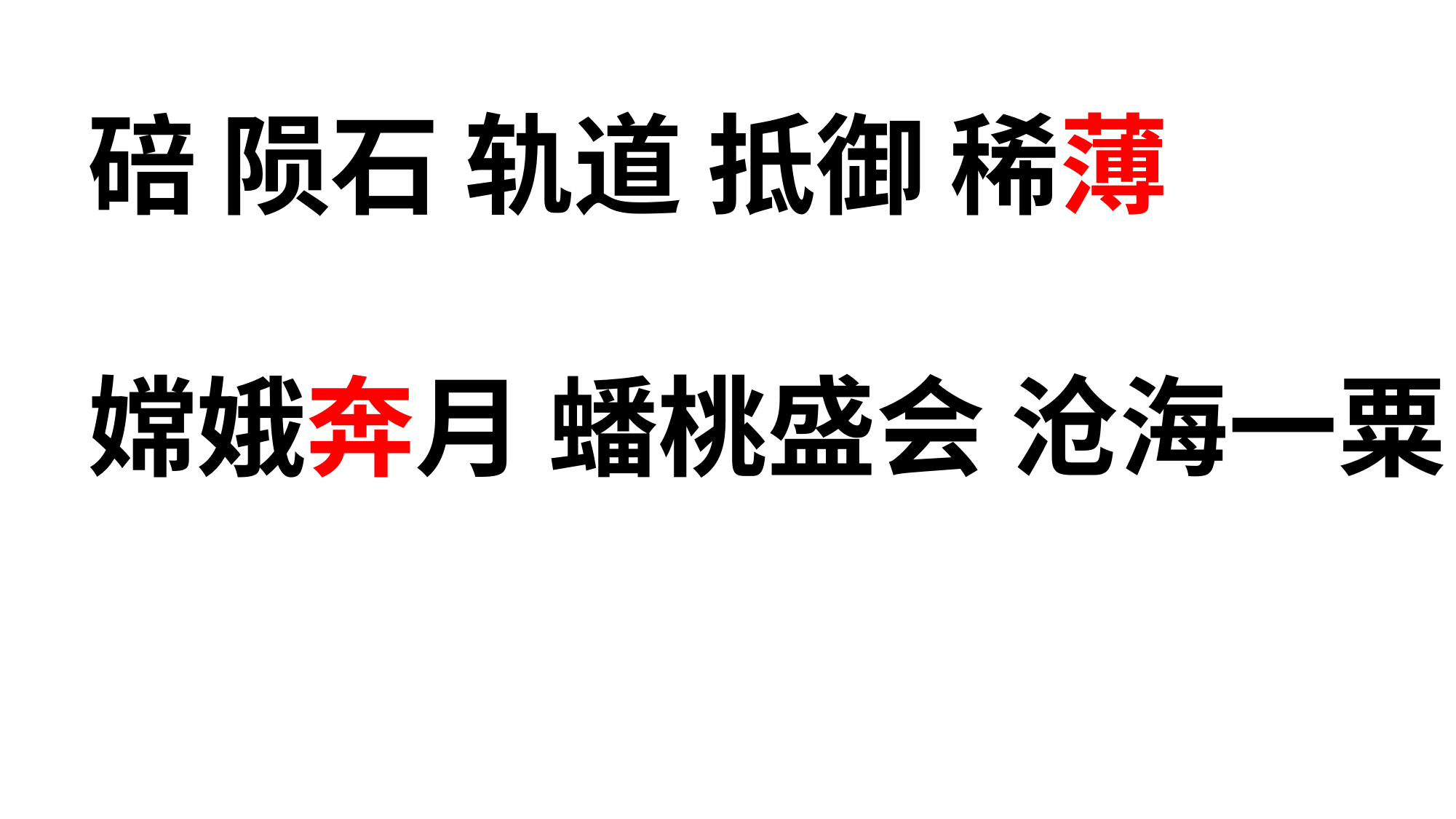

碚 陨石 轨道 抵御 稀薄

嫦娥奔月 蟠桃盛会 沧海一粟